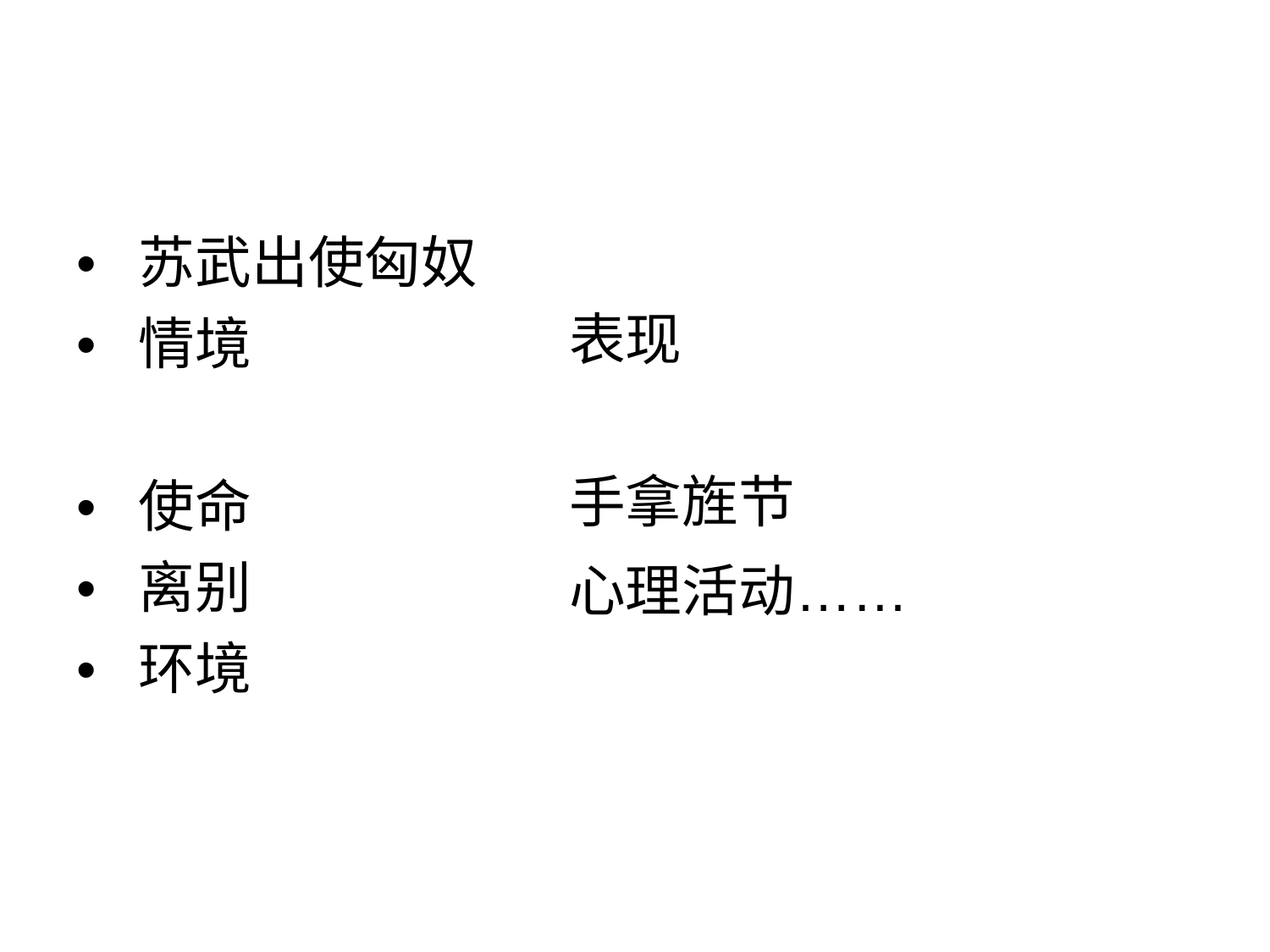

• 苏武出使匈奴
• 情境
表现
• 使命
• 离别
• 环境
手拿旌节
心理活动……